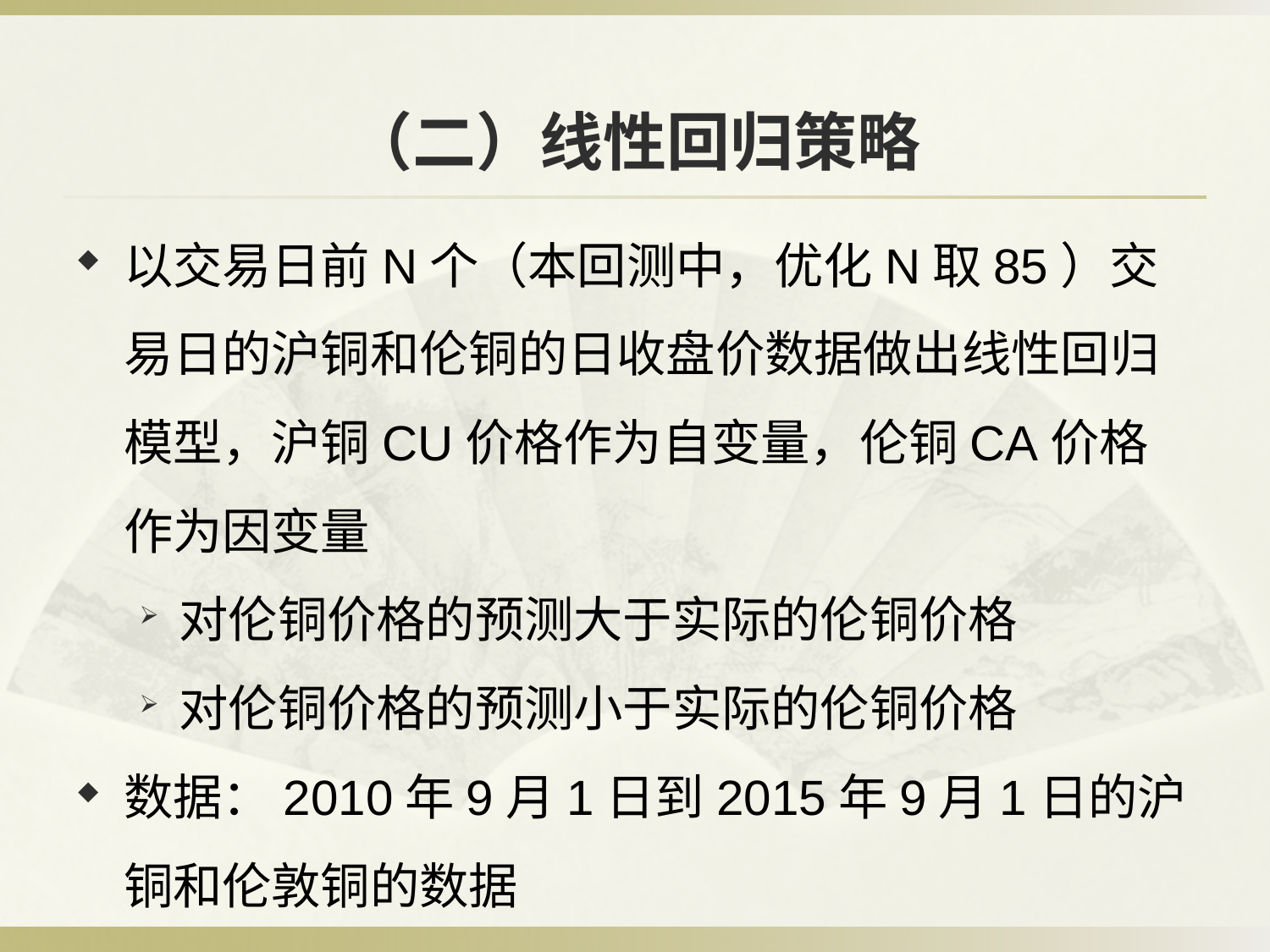

# （二）线性回归策略
以交易日前N个（本回测中，优化N取85）交易日的沪铜和伦铜的日收盘价数据做出线性回归模型，沪铜CU价格作为自变量，伦铜CA价格作为因变量
对伦铜价格的预测大于实际的伦铜价格
对伦铜价格的预测小于实际的伦铜价格
数据：2010年9月1日到2015年9月1日的沪铜和伦敦铜的数据